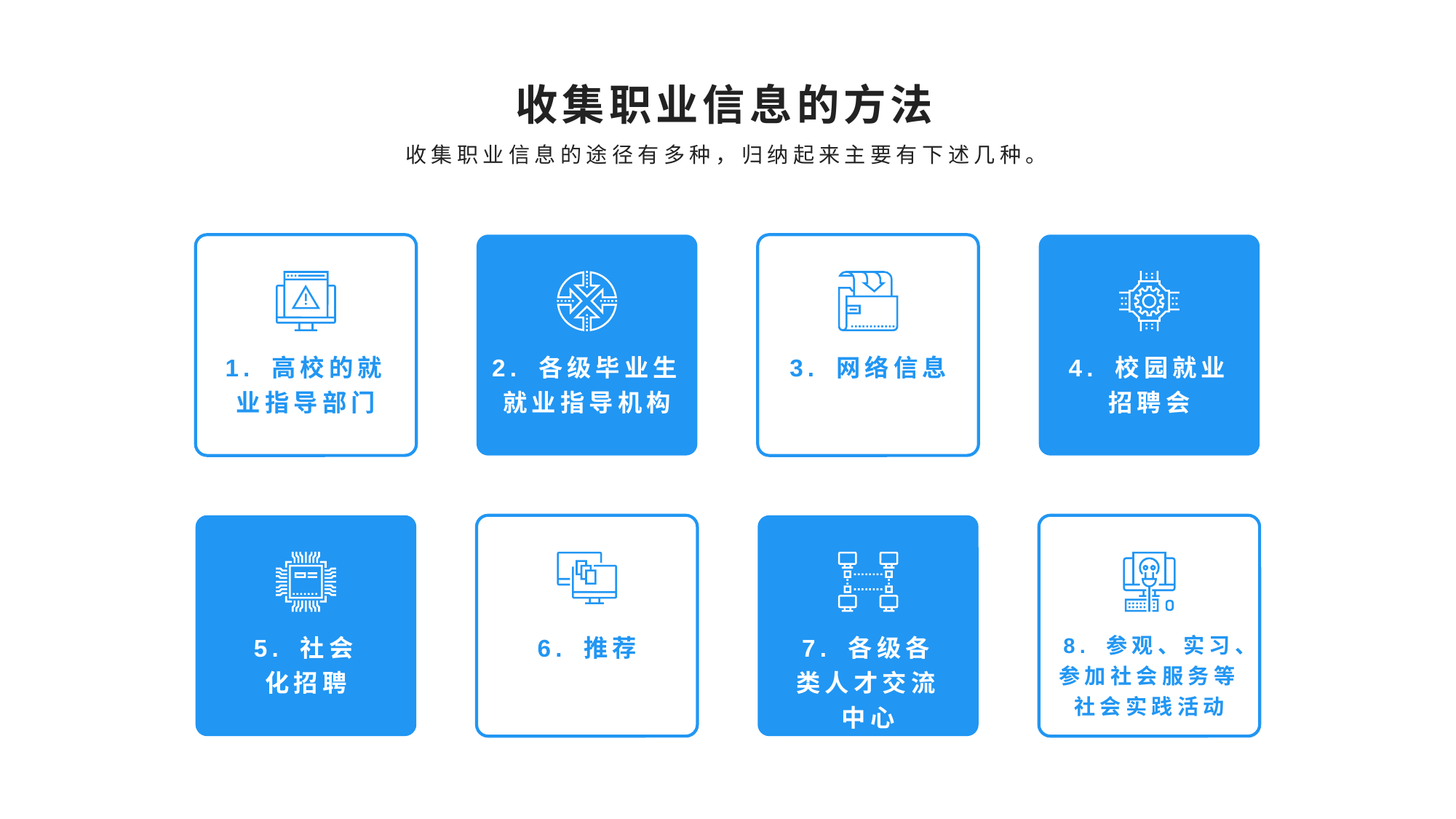

收集职业信息的方法
收集职业信息的途径有多种，归纳起来主要有下述几种。

1. 高校的就业指导部门
2. 各级毕业生就业指导机构
3. 网络信息
4. 校园就业招聘会

5. 社会化招聘
6. 推荐
7. 各级各类人才交流中心
8. 参观、实习、参加社会服务等社会实践活动